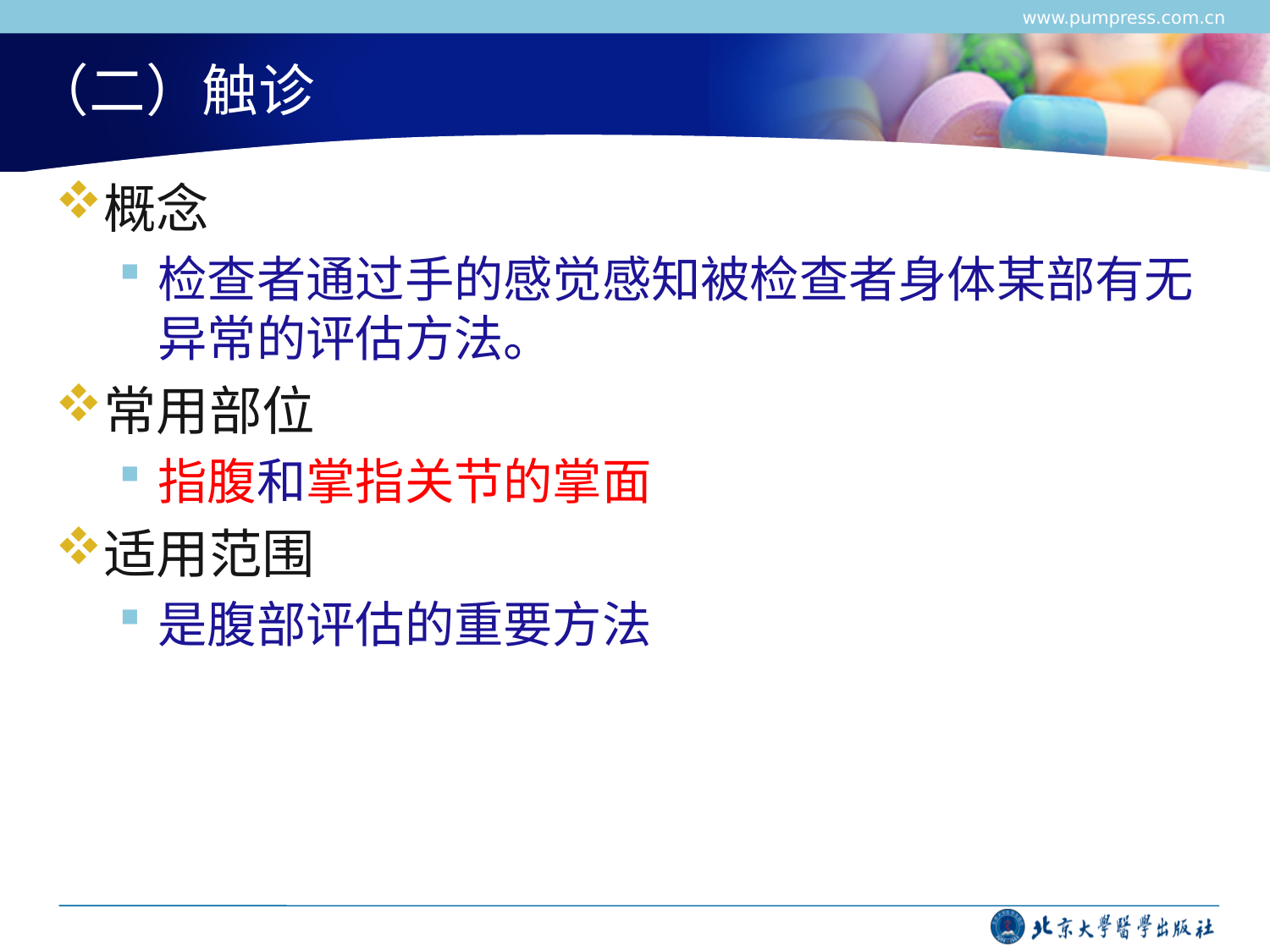

www.pumpress.com.cn
# （二）触诊
概念
检查者通过手的感觉感知被检查者身体某部有无异常的评估方法。
常用部位
指腹和掌指关节的掌面
适用范围
是腹部评估的重要方法